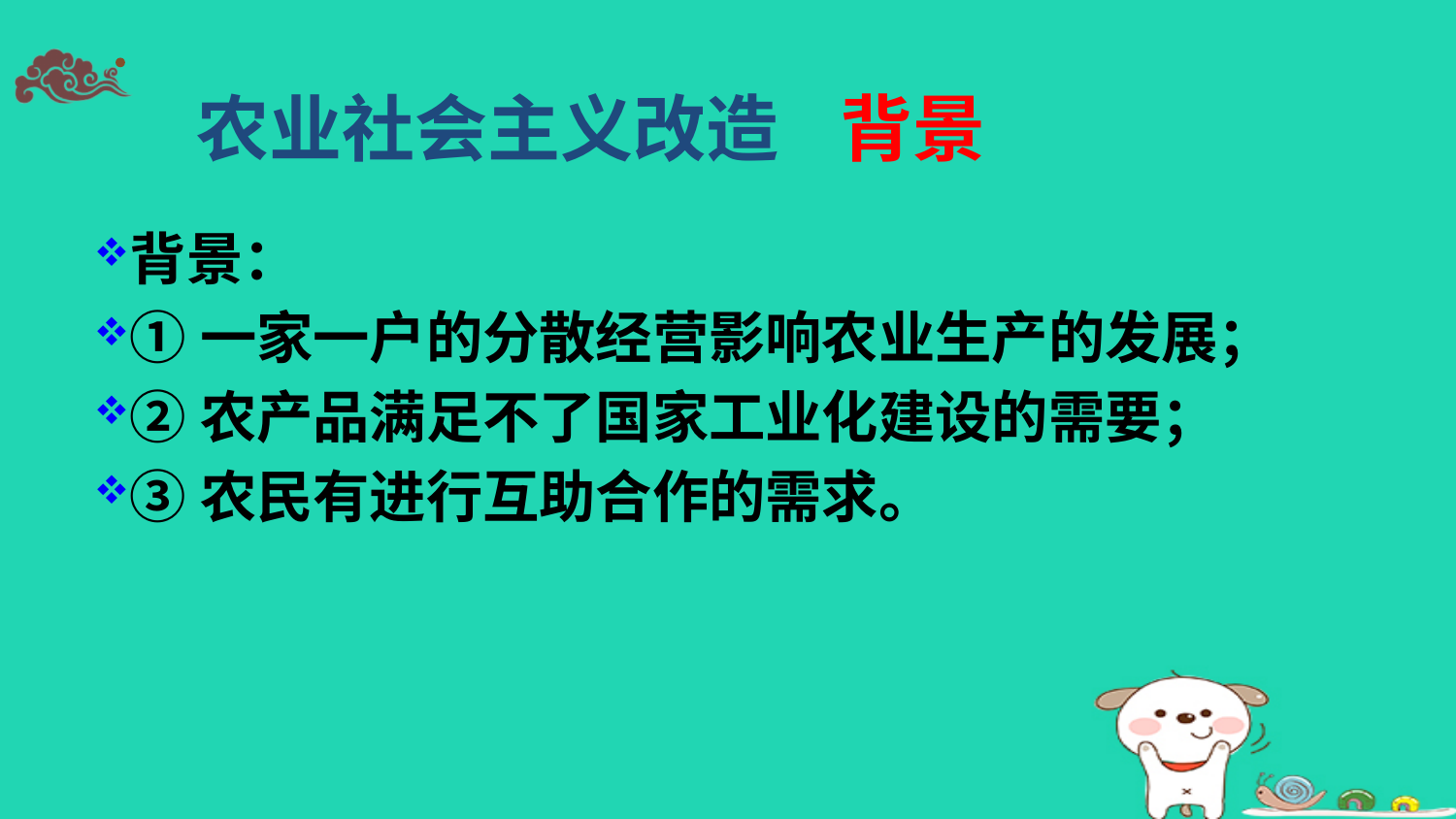

农业社会主义改造
背景
背景：
①一家一户的分散经营影响农业生产的发展；
②农产品满足不了国家工业化建设的需要；
③农民有进行互助合作的需求。